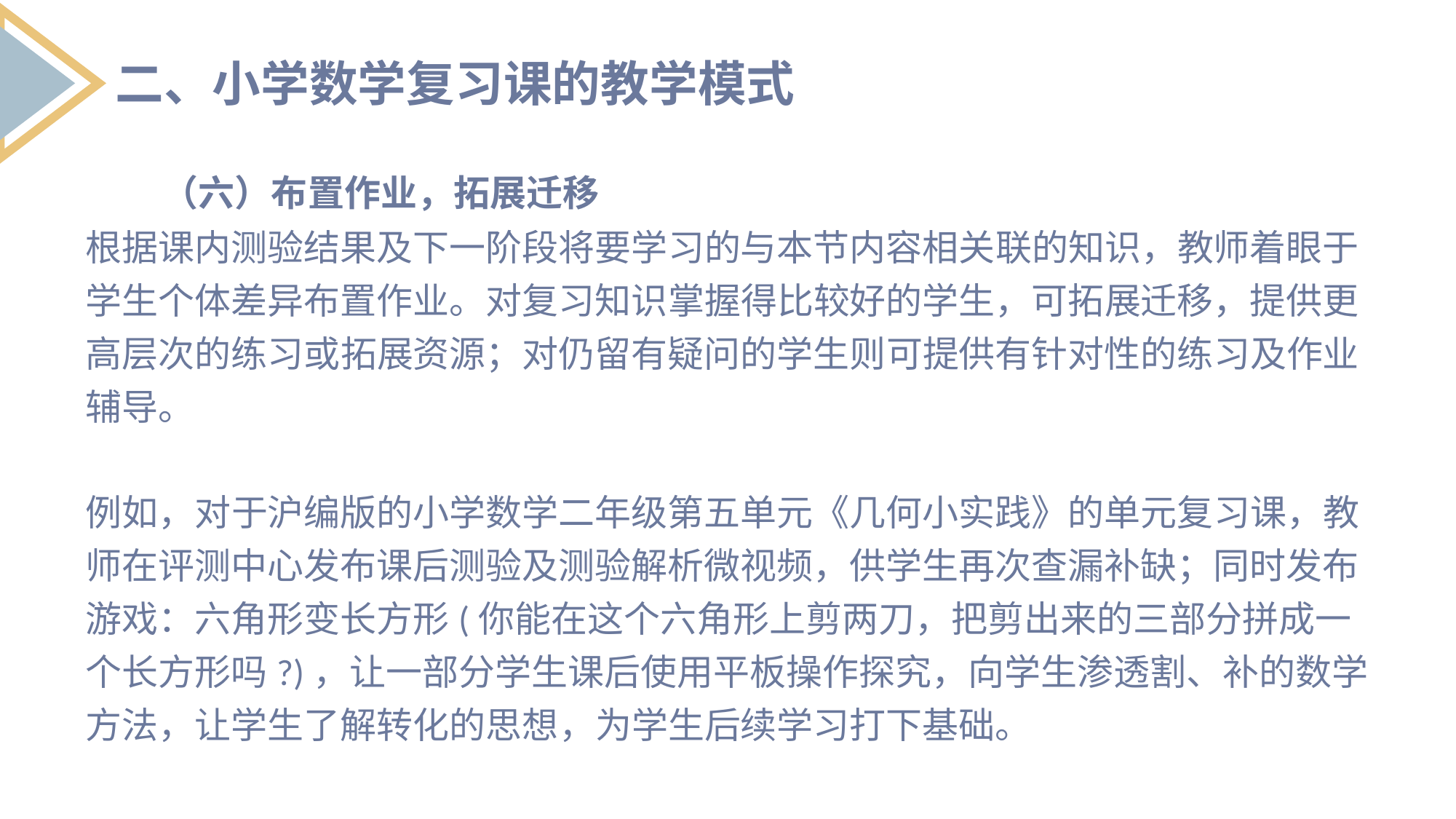

二、小学数学复习课的教学模式
       （六）布置作业，拓展迁移
根据课内测验结果及下一阶段将要学习的与本节内容相关联的知识，教师着眼于学生个体差异布置作业。对复习知识掌握得比较好的学生，可拓展迁移，提供更高层次的练习或拓展资源；对仍留有疑问的学生则可提供有针对性的练习及作业辅导。

例如，对于沪编版的小学数学二年级第五单元《几何小实践》的单元复习课，教师在评测中心发布课后测验及测验解析微视频，供学生再次查漏补缺；同时发布游戏：六角形变长方形(你能在这个六角形上剪两刀，把剪出来的三部分拼成一个长方形吗?)，让一部分学生课后使用平板操作探究，向学生渗透割、补的数学方法，让学生了解转化的思想，为学生后续学习打下基础。